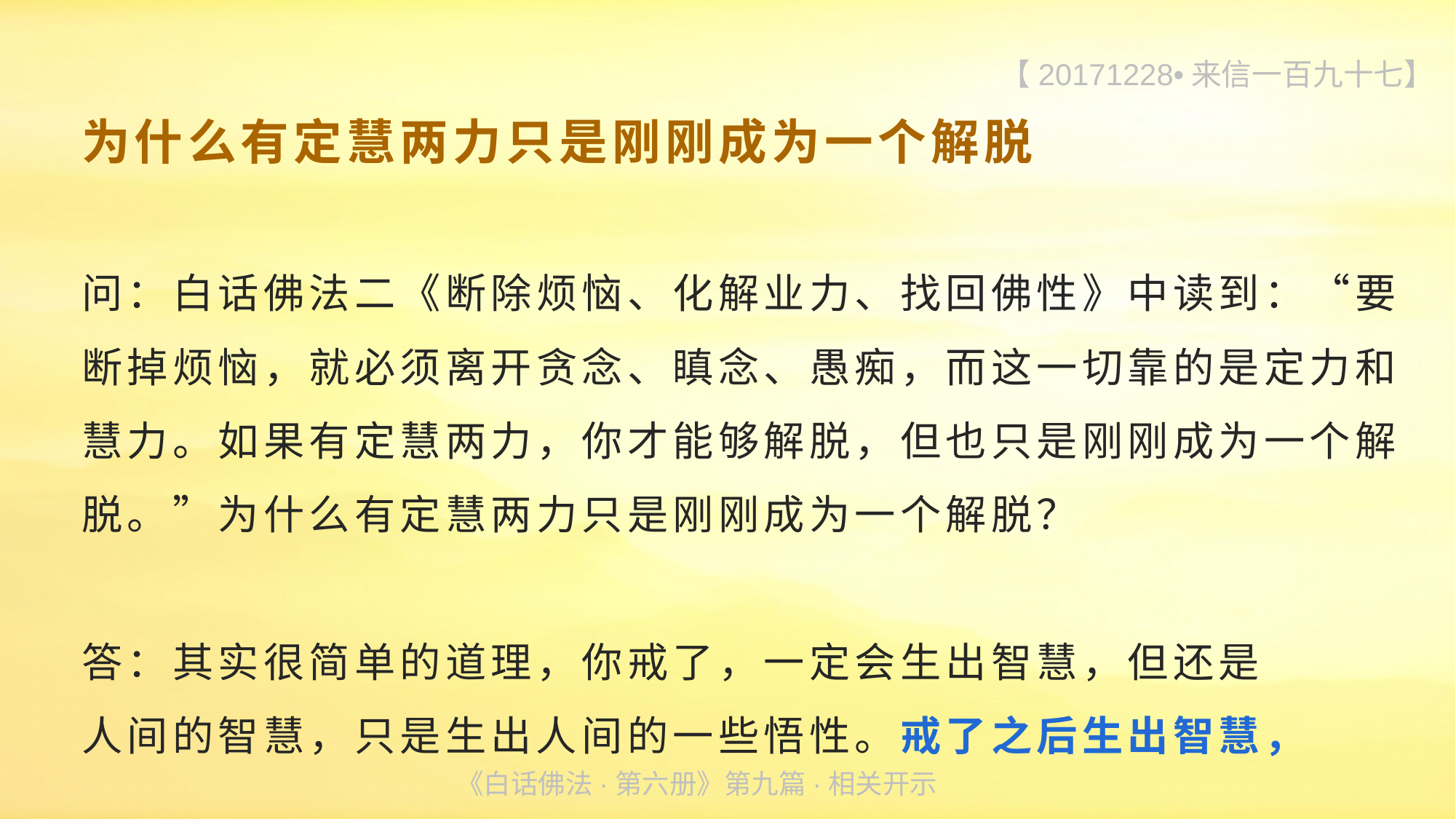

【20171228•来信一百九十七】
为什么有定慧两力只是刚刚成为一个解脱

问：白话佛法二《断除烦恼、化解业力、找回佛性》中读到：“要断掉烦恼，就必须离开贪念、瞋念、愚痴，而这一切靠的是定力和慧力。如果有定慧两力，你才能够解脱，但也只是刚刚成为一个解脱。”为什么有定慧两力只是刚刚成为一个解脱？

答：其实很简单的道理，你戒了，一定会生出智慧，但还是
人间的智慧，只是生出人间的一些悟性。戒了之后生出智慧，
《白话佛法·第六册》第九篇·相关开示